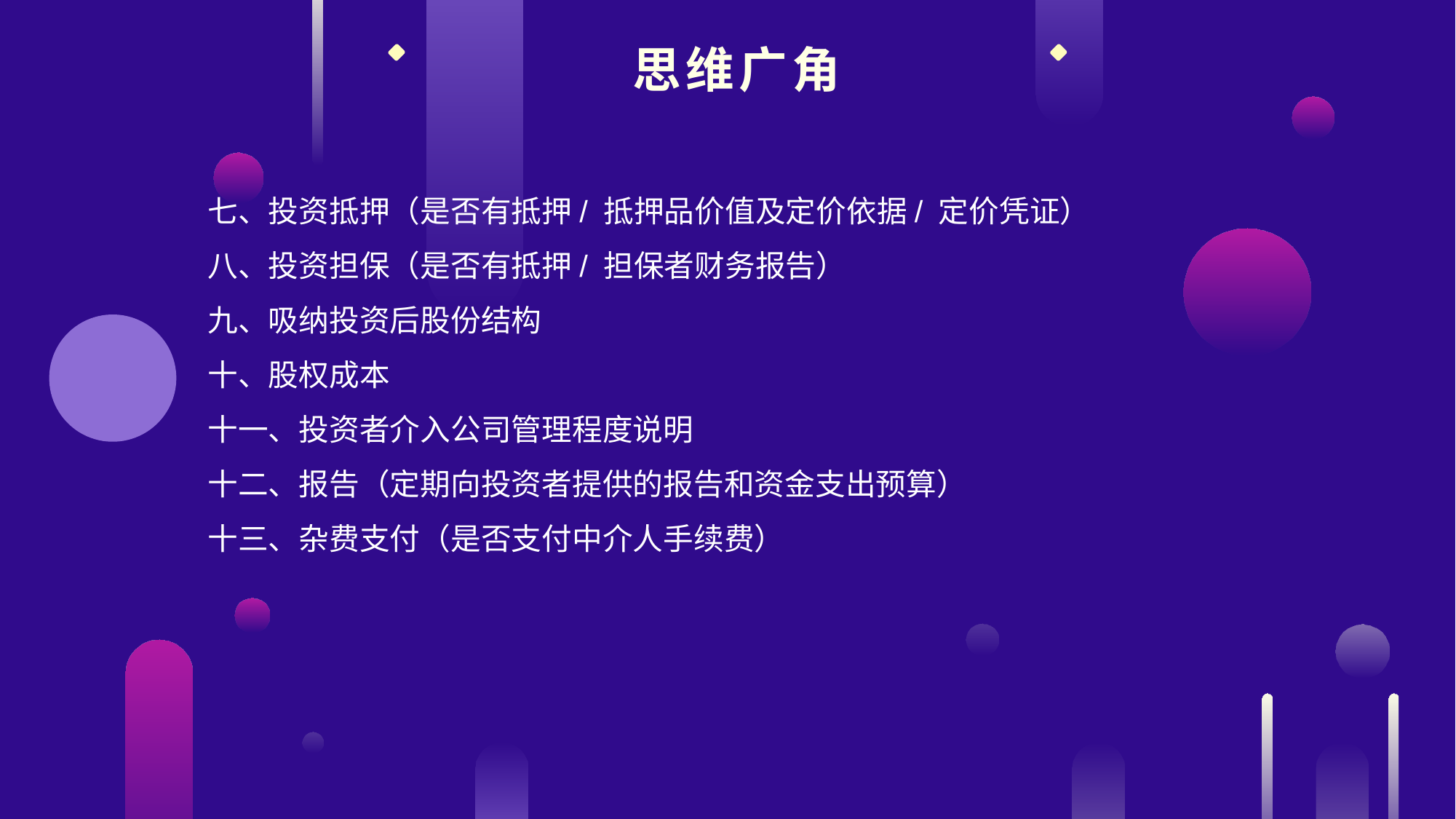

思维广角

七、投资抵押（是否有抵押/ 抵押品价值及定价依据/ 定价凭证）
八、投资担保（是否有抵押/ 担保者财务报告）
九、吸纳投资后股份结构
十、股权成本
十一、投资者介入公司管理程度说明
十二、报告（定期向投资者提供的报告和资金支出预算）
十三、杂费支付（是否支付中介人手续费）